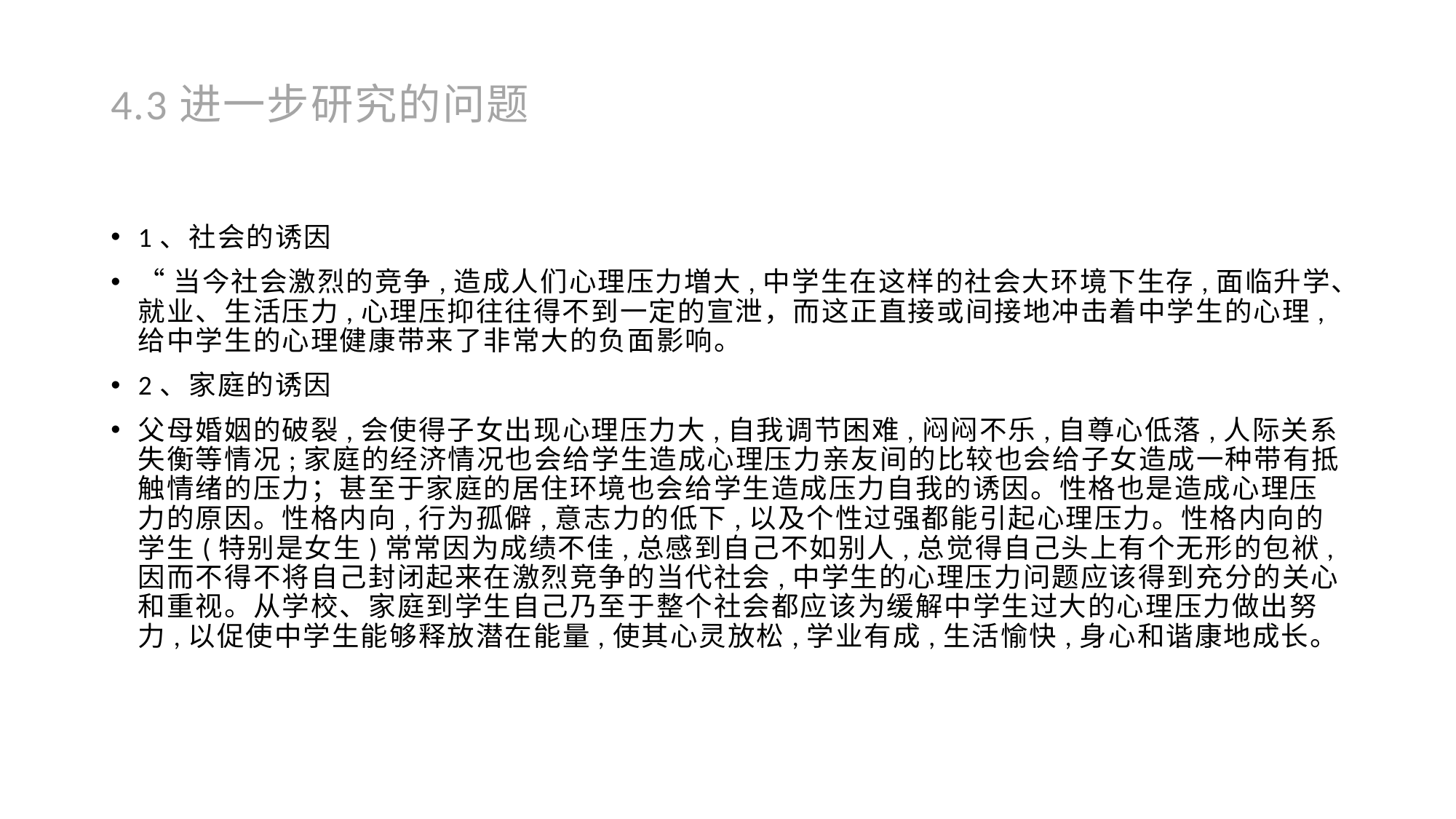

# 4.3进一步研究的问题
1、社会的诱因
“当今社会激烈的竞争,造成人们心理压力増大,中学生在这样的社会大环境下生存,面临升学、就业、生活压力,心理压抑往往得不到一定的宣泄，而这正直接或间接地冲击着中学生的心理,给中学生的心理健康带来了非常大的负面影响。
2、家庭的诱因
父母婚姻的破裂,会使得子女出现心理压力大,自我调节困难,闷闷不乐,自尊心低落,人际关系失衡等情况;家庭的经济情况也会给学生造成心理压力亲友间的比较也会给子女造成一种带有抵触情绪的压力；甚至于家庭的居住环境也会给学生造成压力自我的诱因。性格也是造成心理压力的原因。性格内向,行为孤僻,意志力的低下,以及个性过强都能引起心理压力。性格内向的学生(特别是女生)常常因为成绩不佳,总感到自己不如别人,总觉得自己头上有个无形的包袱,因而不得不将自己封闭起来在激烈竞争的当代社会,中学生的心理压力问题应该得到充分的关心和重视。从学校、家庭到学生自己乃至于整个社会都应该为缓解中学生过大的心理压力做出努力,以促使中学生能够释放潜在能量,使其心灵放松,学业有成,生活愉快,身心和谐康地成长。